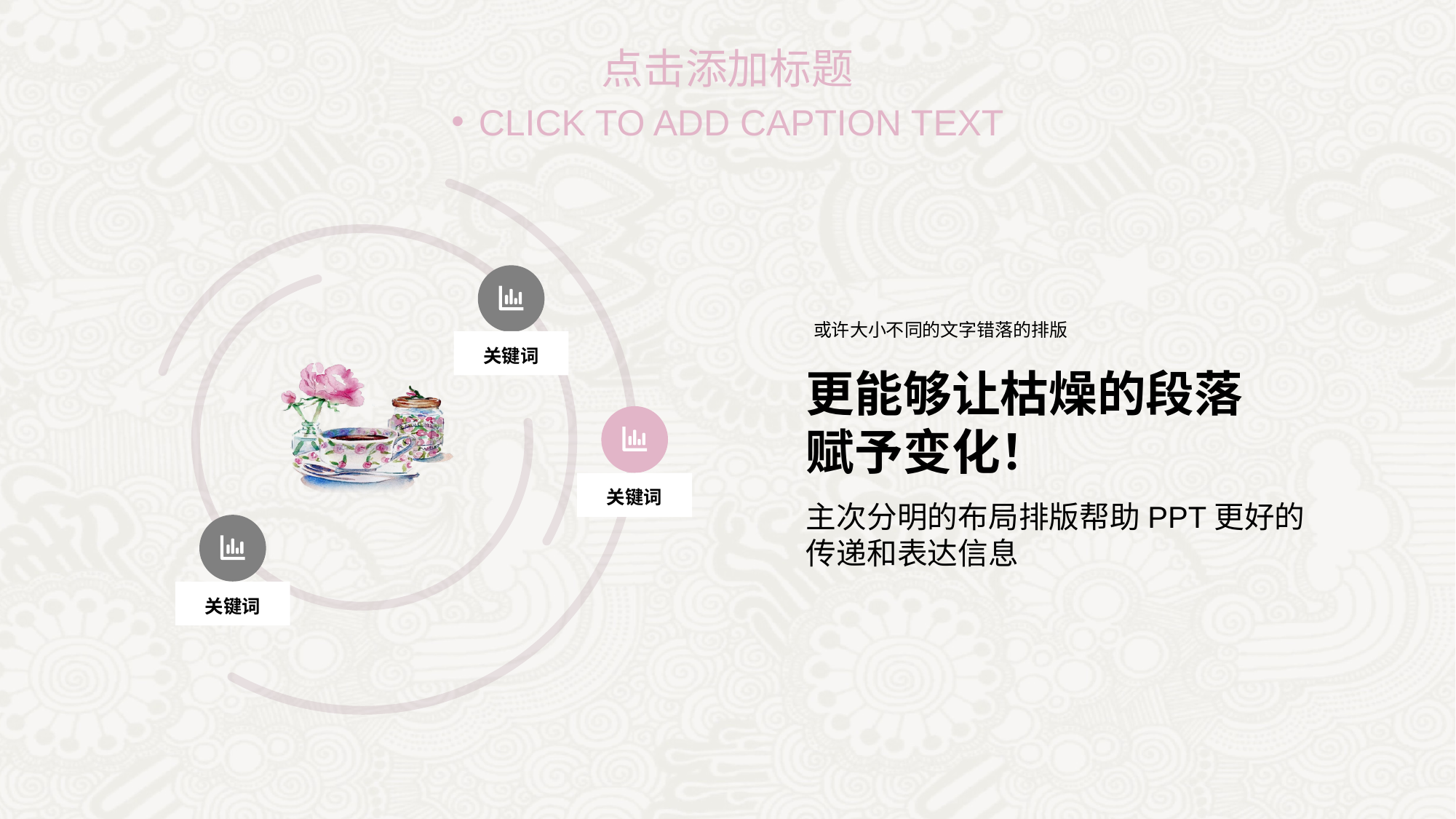

点击添加标题

CLICK TO ADD CAPTION TEXT

或许大小不同的文字错落的排版
关键词
更能够让枯燥的段落赋予变化！

关键词
主次分明的布局排版帮助PPT更好的传递和表达信息

关键词